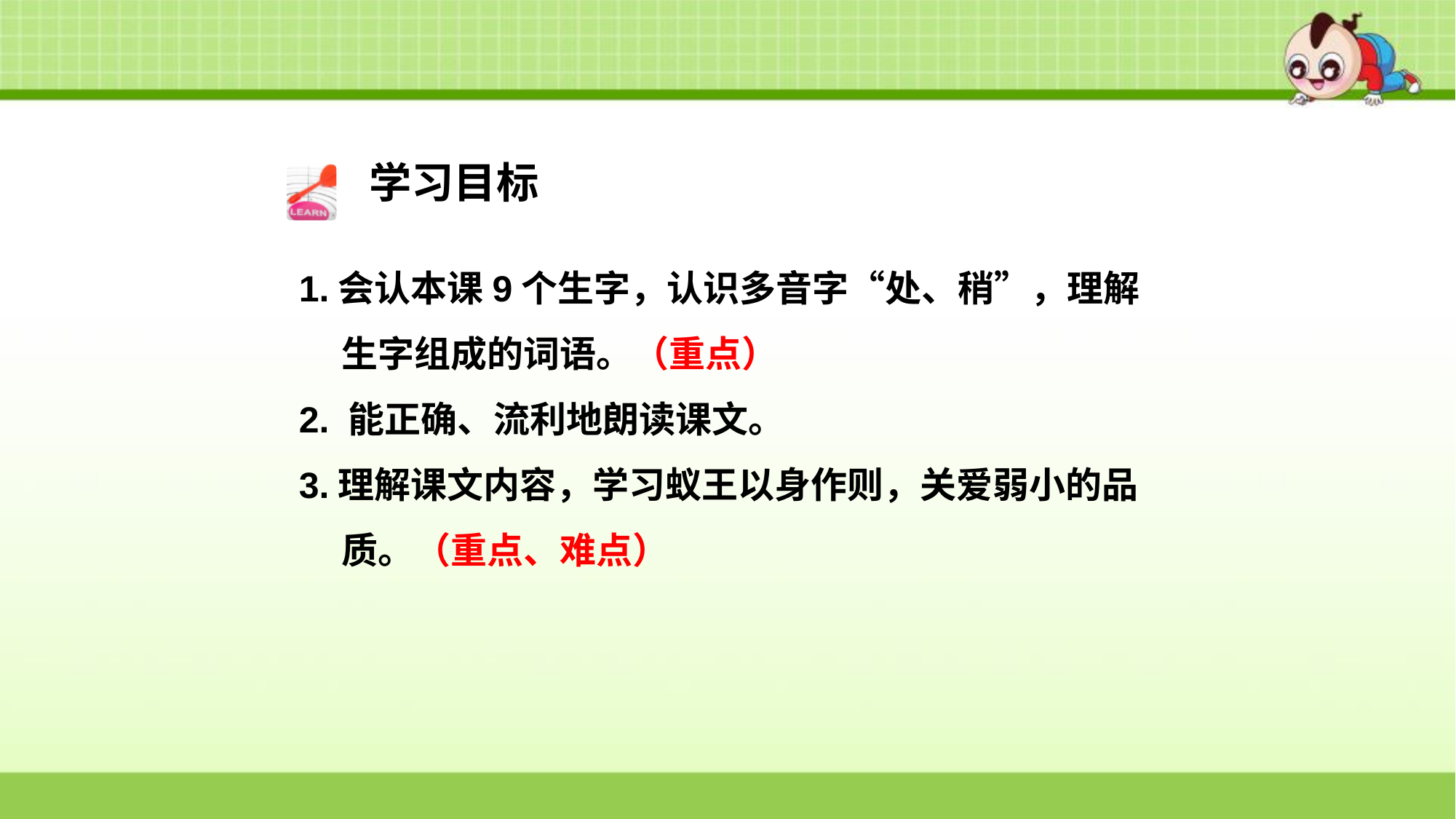

学习目标

1.会认本课9个生字，认识多音字“处、稍”，理解生字组成的词语。（重点）
2. 能正确、流利地朗读课文。
3.理解课文内容，学习蚁王以身作则，关爱弱小的品质。（重点、难点）